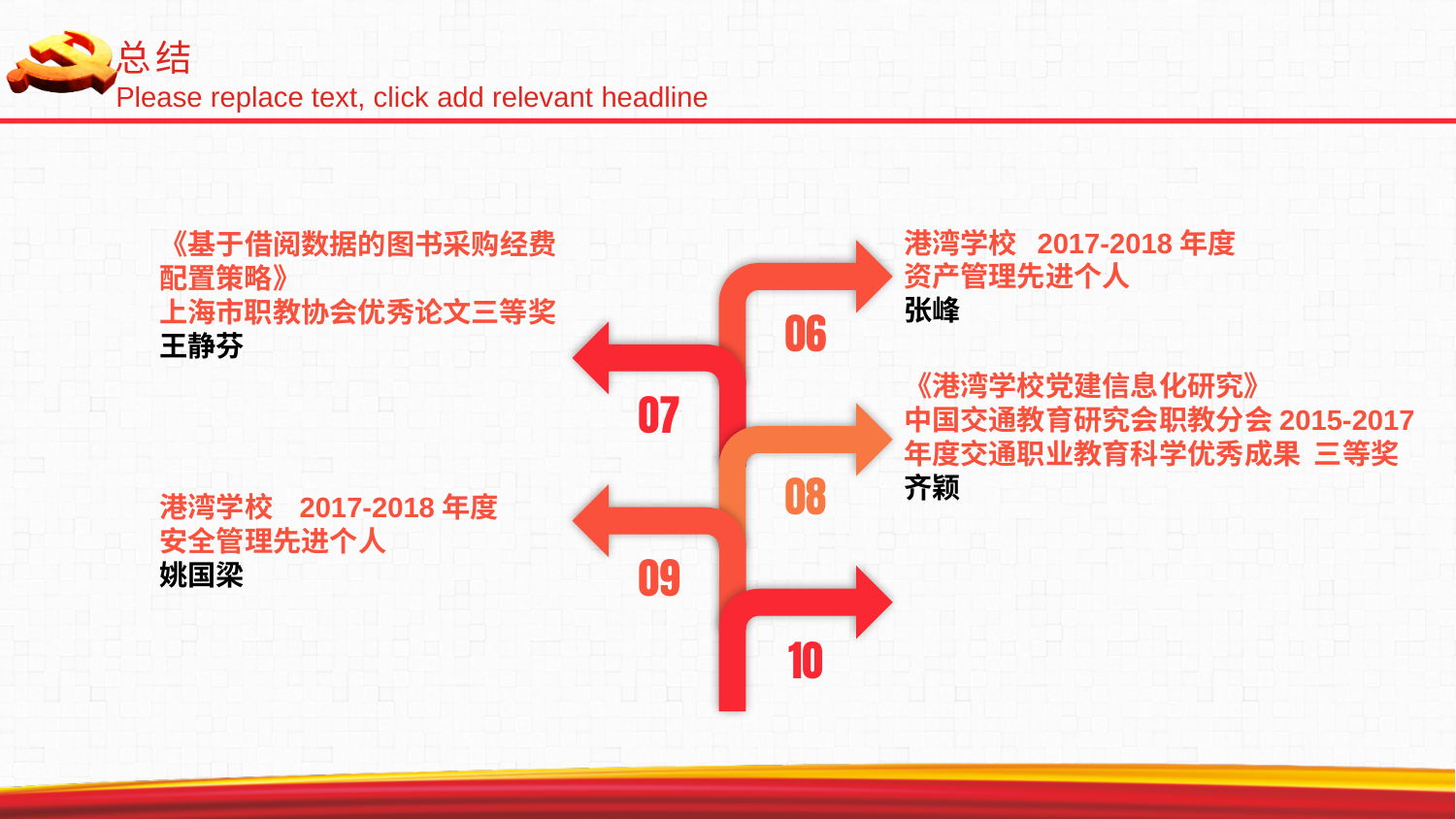

总结
Please replace text, click add relevant headline
港湾学校  2017-2018年度资产管理先进个人
张峰
《基于借阅数据的图书采购经费配置策略》
上海市职教协会优秀论文三等奖
王静芬

06

《港湾学校党建信息化研究》
中国交通教育研究会职教分会2015-2017年度交通职业教育科学优秀成果  三等奖
齐颖

07

08
港湾学校   2017-2018年度安全管理先进个人
姚国梁

09

10